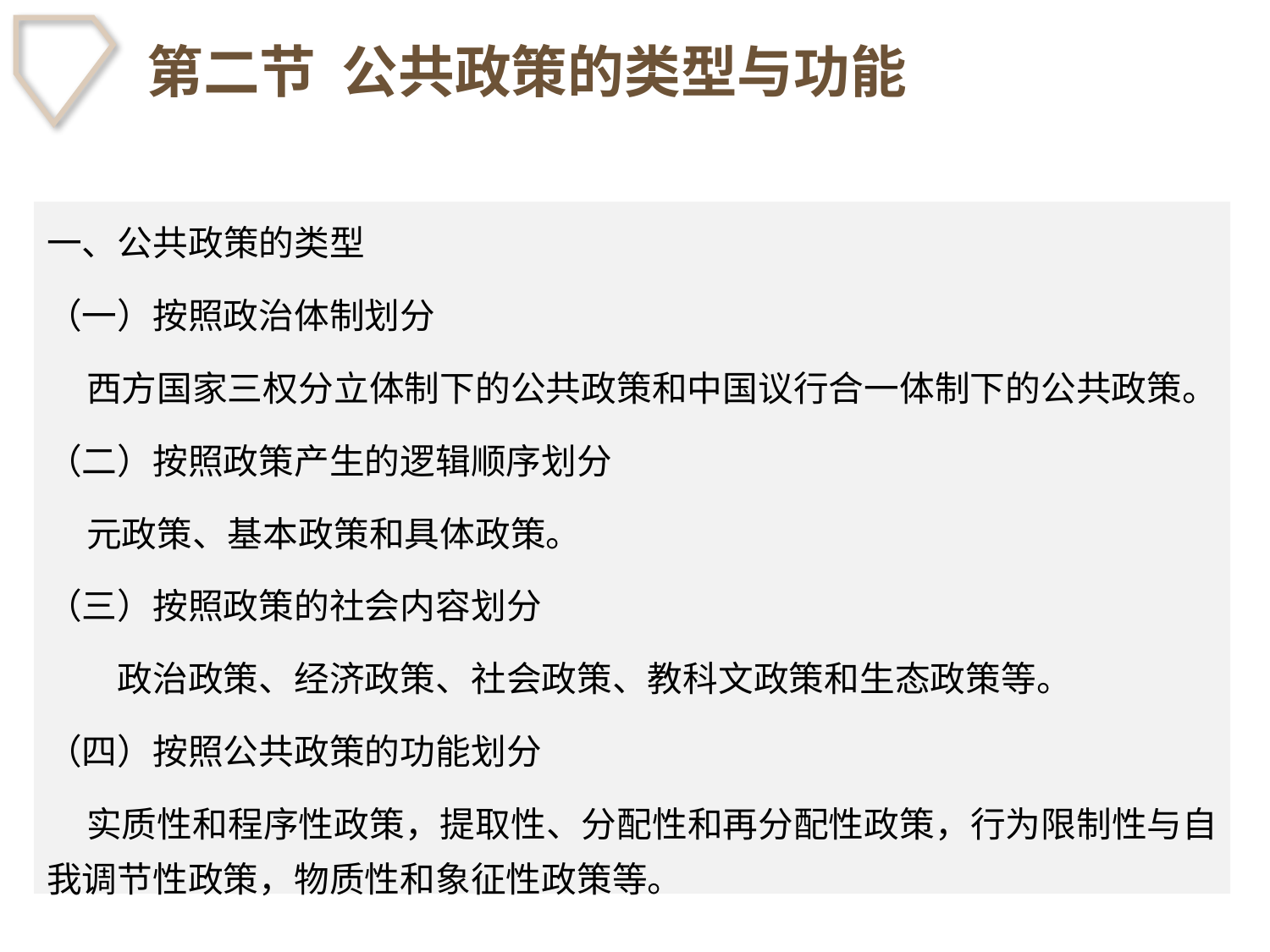

# 第二节  公共政策的类型与功能
一、公共政策的类型
（一）按照政治体制划分
    西方国家三权分立体制下的公共政策和中国议行合一体制下的公共政策。
（二）按照政策产生的逻辑顺序划分
    元政策、基本政策和具体政策。
（三）按照政策的社会内容划分
　　政治政策、经济政策、社会政策、教科文政策和生态政策等。
（四）按照公共政策的功能划分
    实质性和程序性政策，提取性、分配性和再分配性政策，行为限制性与自我调节性政策，物质性和象征性政策等。